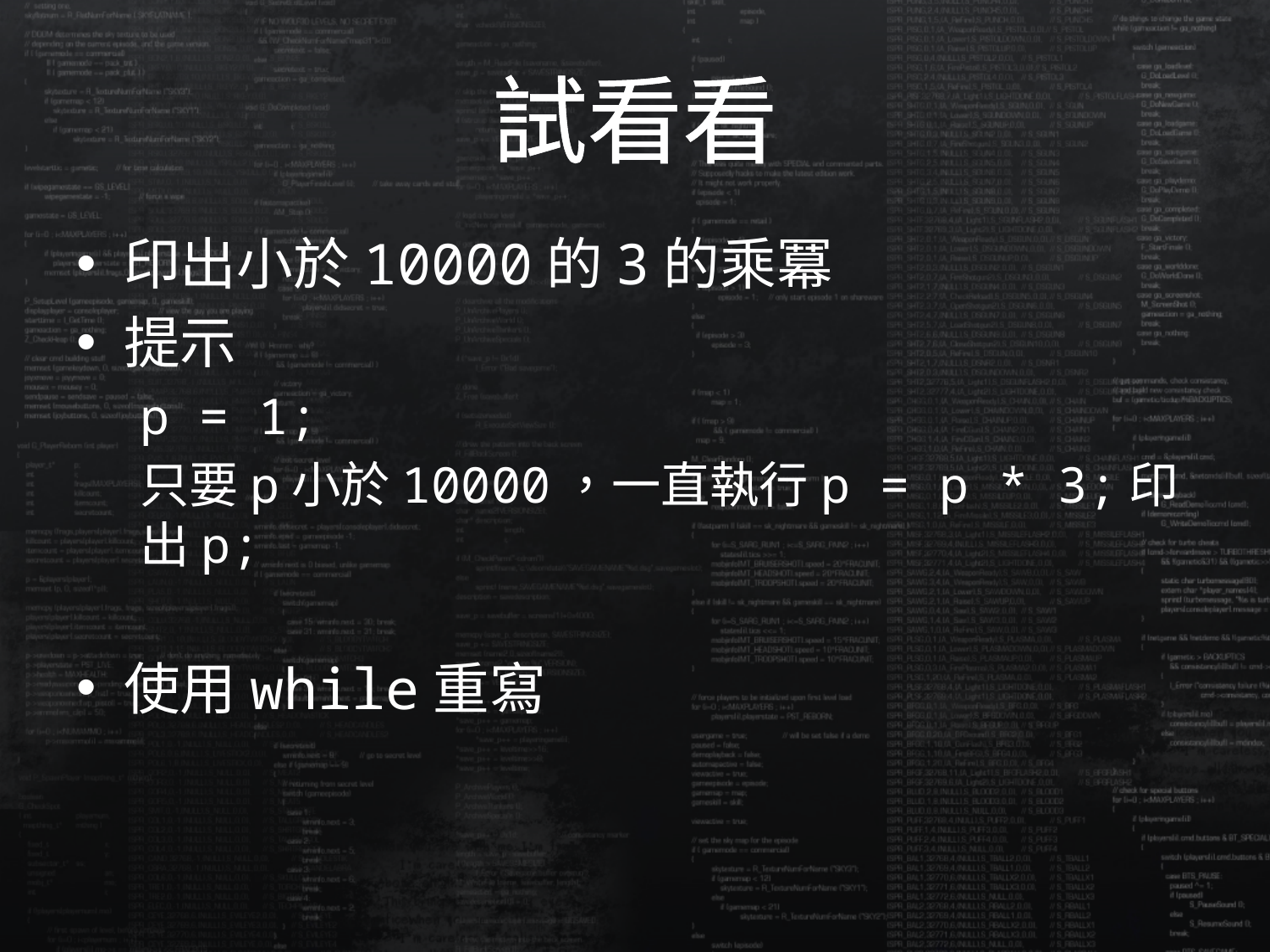

# 試看看
印出小於10000的3的乘冪
提示
p = 1;
只要p小於10000，一直執行p = p * 3;印出p;

使用while重寫